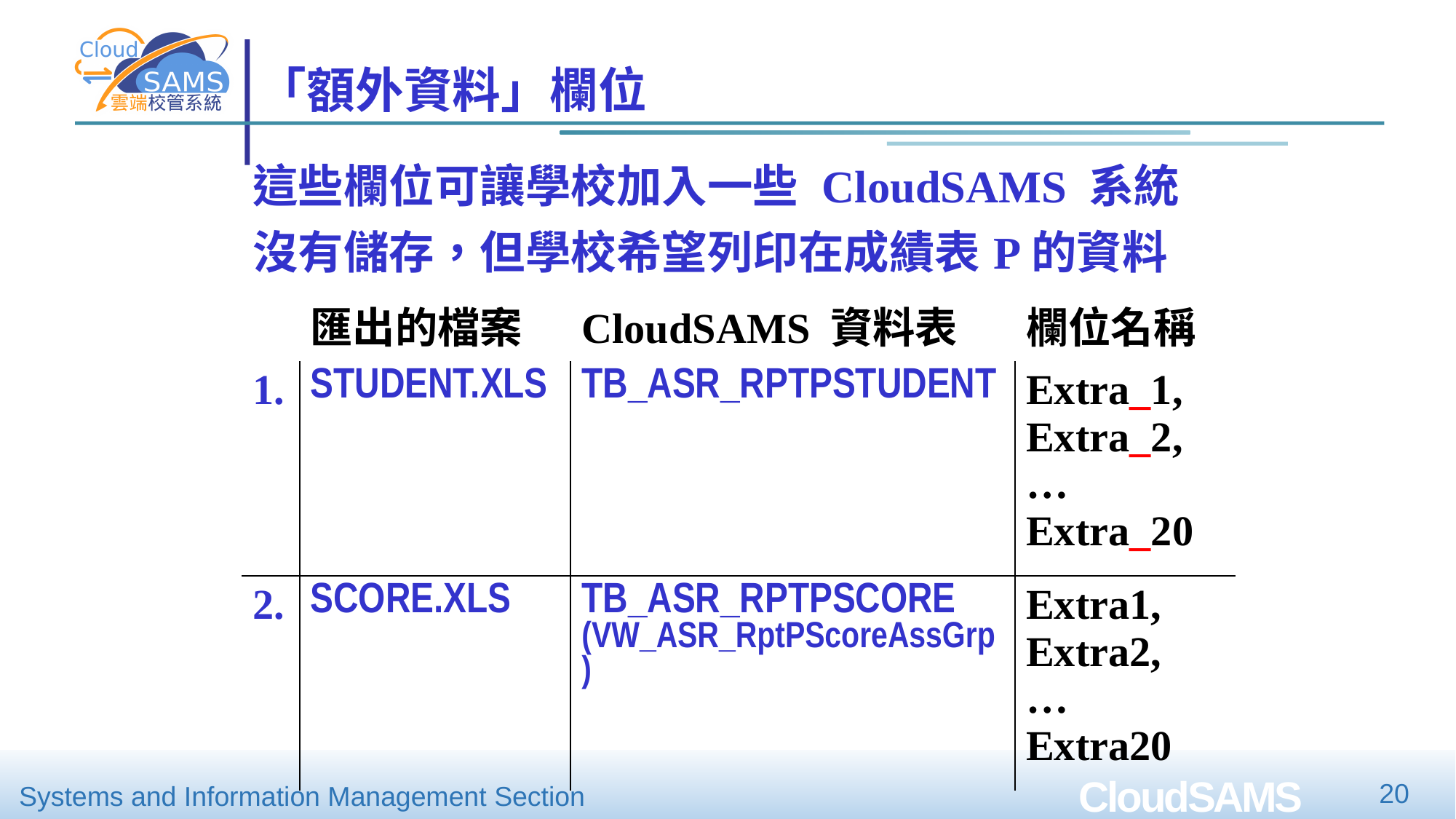

# 「額外資料」欄位
| 這些欄位可讓學校加入一些 CloudSAMS 系統沒有儲存，但學校希望列印在成績表P的資料 |  |  |  |
| --- | --- | --- | --- |
|  | 匯出的檔案 | CloudSAMS 資料表 | 欄位名稱 |
| 1. | STUDENT.XLS | TB\_ASR\_RPTPSTUDENT | Extra\_1, Extra\_2,… Extra\_20 |
| 2. | SCORE.XLS | TB\_ASR\_RPTPSCORE (VW\_ASR\_RptPScoreAssGrp) | Extra1, Extra2, … Extra20 |
20